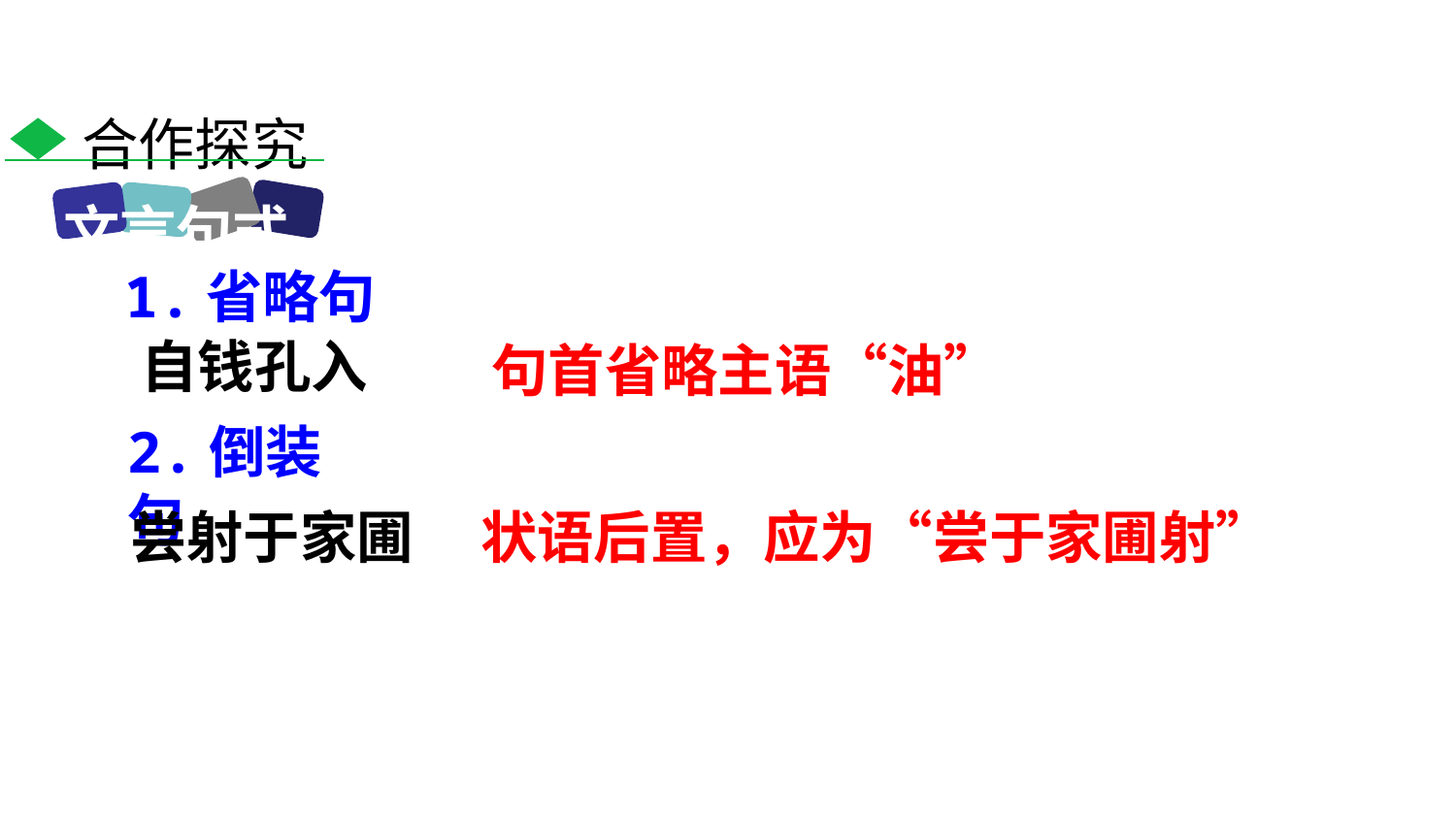

合作探究

文言句式

1.省略句
自钱孔入
句首省略主语“油”
2.倒装句
尝射于家圃
状语后置，应为“尝于家圃射”